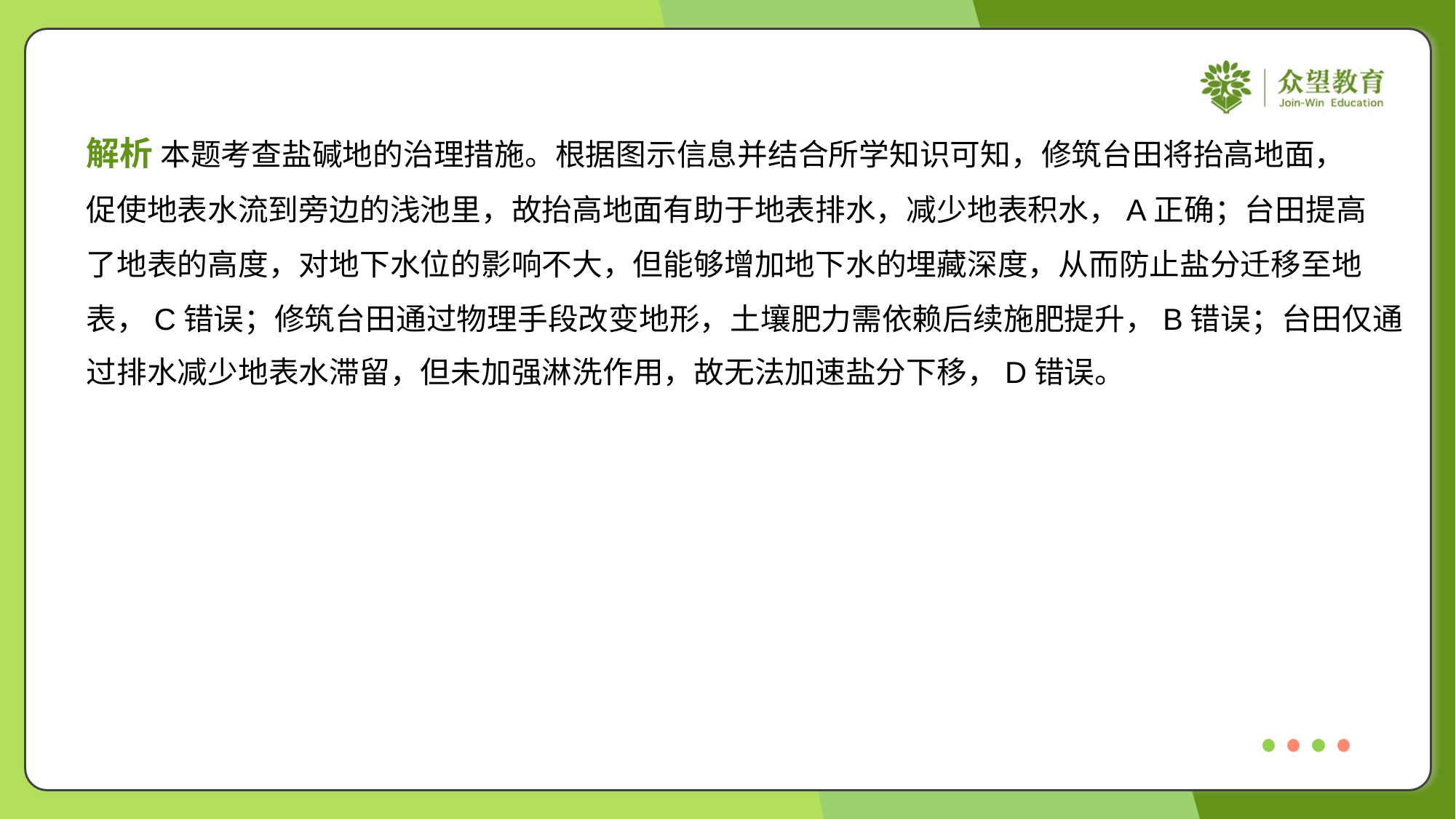

解析 本题考查盐碱地的治理措施。根据图示信息并结合所学知识可知，修筑台田将抬高地面，
促使地表水流到旁边的浅池里，故抬高地面有助于地表排水，减少地表积水，A正确；台田提高
了地表的高度，对地下水位的影响不大，但能够增加地下水的埋藏深度，从而防止盐分迁移至地
表，C错误；修筑台田通过物理手段改变地形，土壤肥力需依赖后续施肥提升，B错误；台田仅通
过排水减少地表水滞留，但未加强淋洗作用，故无法加速盐分下移，D错误。